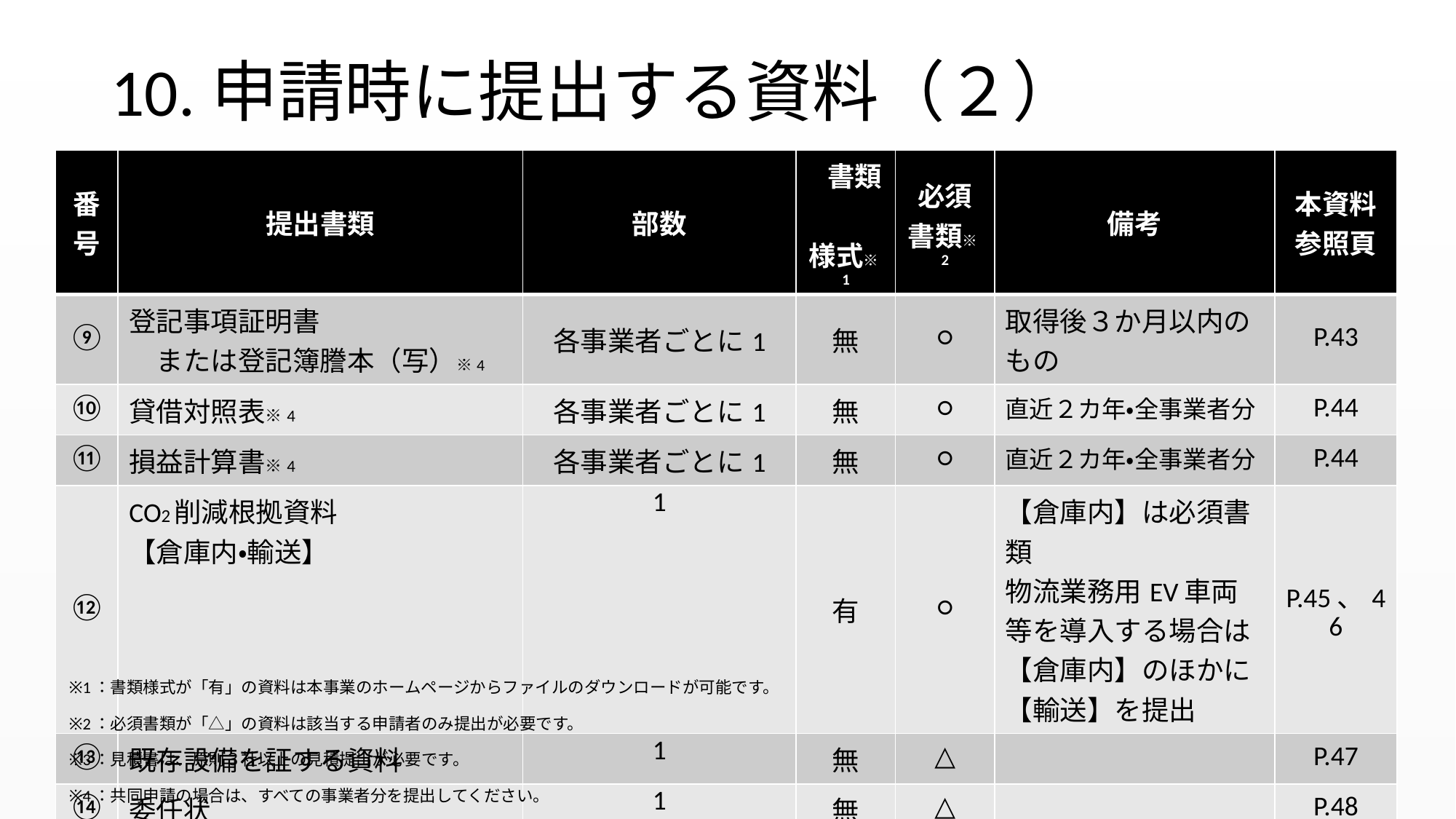

# 10.申請時に提出する資料（２）
| 番号 | 提出書類 | 部数 | 書類　　 様式※1 | 必須 書類※2 | 備考 | 本資料参照頁 |
| --- | --- | --- | --- | --- | --- | --- |
| ⑨ | 登記事項証明書 　または登記簿謄本（写）※4 | 各事業者ごとに1 | 無 | ○ | 取得後３か月以内のもの | P.43 |
| ⑩ | 貸借対照表※4 | 各事業者ごとに1 | 無 | ○ | 直近２カ年・全事業者分 | P.44 |
| ⑪ | 損益計算書※4 | 各事業者ごとに1 | 無 | ○ | 直近２カ年・全事業者分 | P.44 |
| ⑫ | CO2削減根拠資料 【倉庫内・輸送】 | 1 | 有 | ○ | 【倉庫内】は必須書類 物流業務用EV車両等を導入する場合は【倉庫内】のほかに【輸送】を提出 | P.45、46 |
| ⑬ | 既存設備を証する資料 | 1 | 無 | △ |  | P.47 |
| ⑭ | 委任状 | 1 | 無 | △ |  | P.48 |
※1：書類様式が「有」の資料は本事業のホームページからファイルのダウンロードが可能です。
※2：必須書類が「△」の資料は該当する申請者のみ提出が必要です。
※3：見積書は、原則３社以上の見積提出が必要です。
※4：共同申請の場合は、すべての事業者分を提出してください。
32